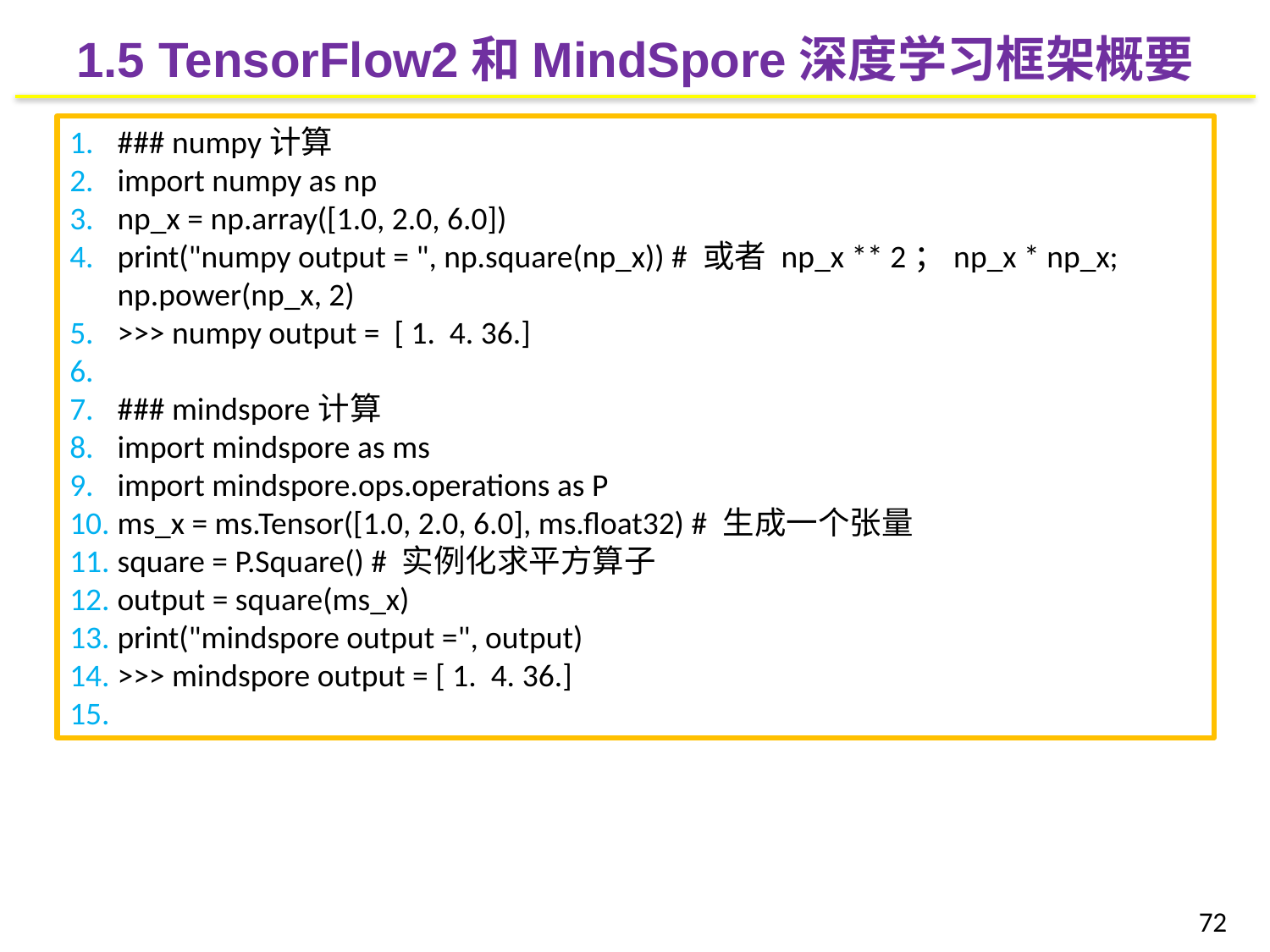

1.5 TensorFlow2和MindSpore深度学习框架概要

### numpy计算
import numpy as np
np_x = np.array([1.0, 2.0, 6.0])
print("numpy output = ", np.square(np_x)) # 或者 np_x ** 2；np_x * np_x; np.power(np_x, 2)
>>> numpy output =  [ 1.  4. 36.]

### mindspore计算
import mindspore as ms
import mindspore.ops.operations as P
ms_x = ms.Tensor([1.0, 2.0, 6.0], ms.float32) # 生成一个张量
square = P.Square() # 实例化求平方算子
output = square(ms_x)
print("mindspore output =", output)
>>> mindspore output = [ 1.  4. 36.]

72